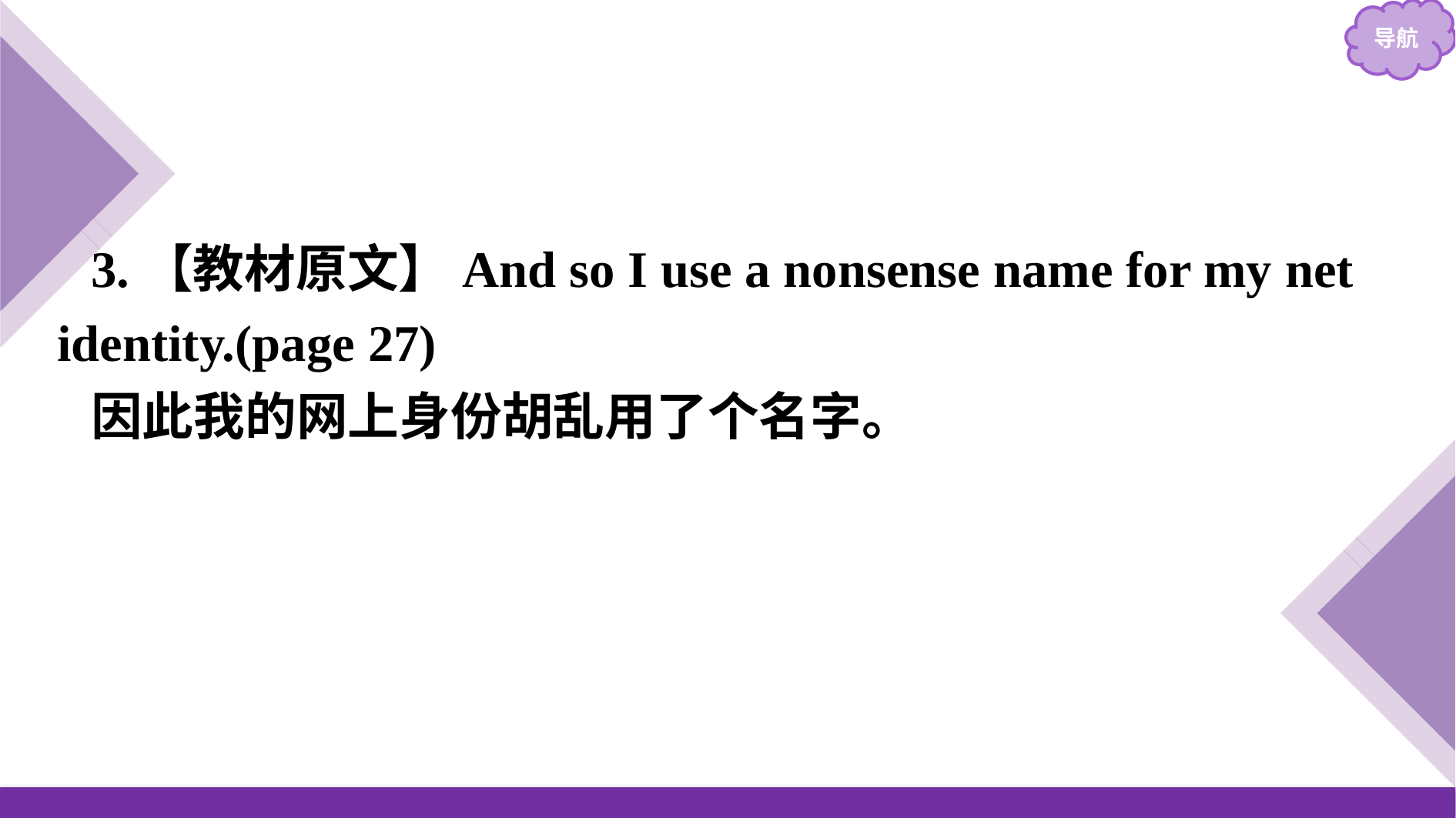

3.【教材原文】And so I use a nonsense name for my net identity.(page 27)
因此我的网上身份胡乱用了个名字。